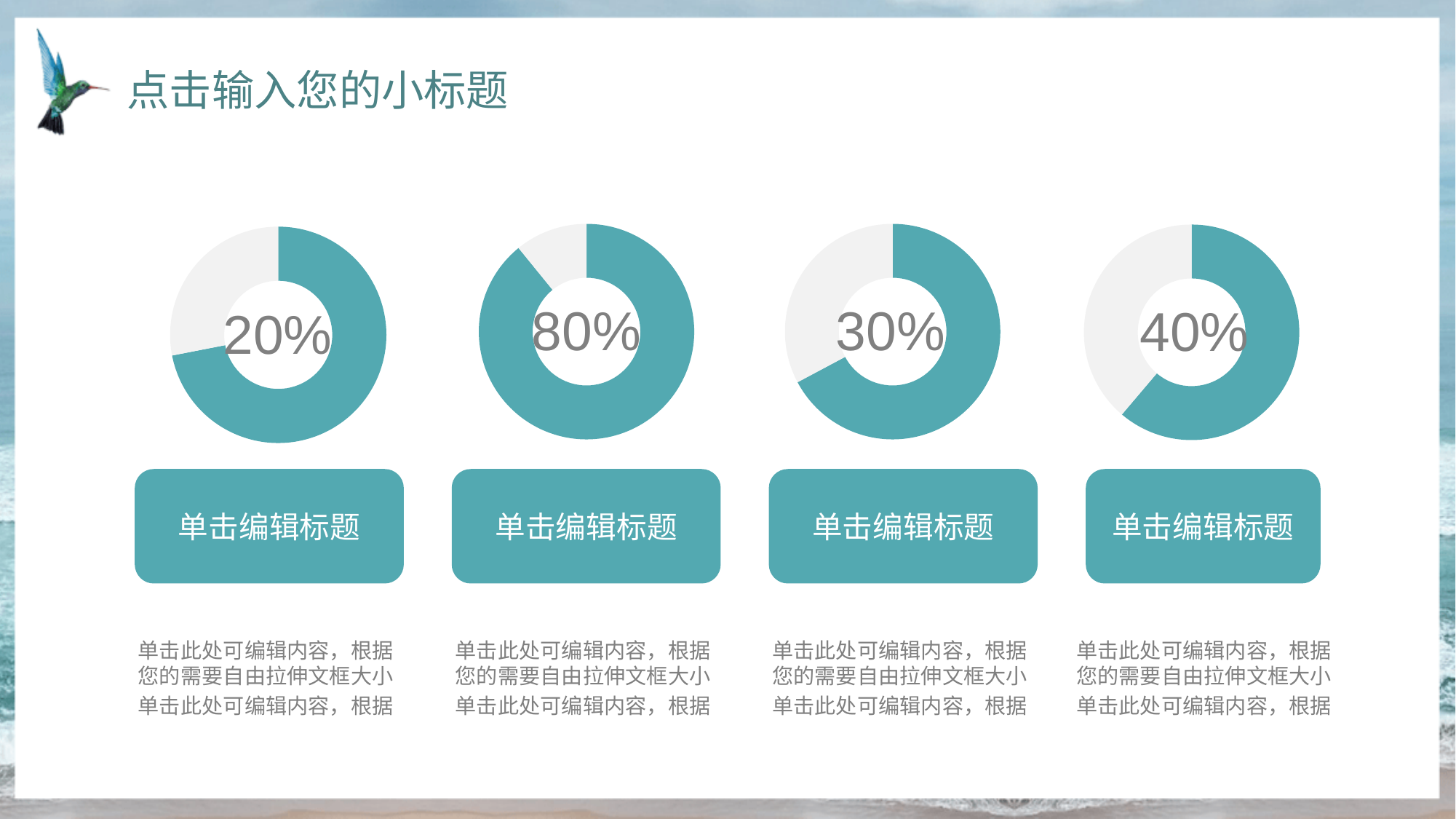

点击输入您的小标题

### Chart

| Category | Sales |
|---|---|
| 1st Qtr | 8.2 |
| 2nd Qtr | 1.0 |

### Chart

| Category | Sales |
|---|---|
| 1st Qtr | 8.2 |
| 2nd Qtr | 4.0 |

### Chart

| Category | Sales |
|---|---|
| 1st Qtr | 8.2 |
| 2nd Qtr | 3.2 |

### Chart

| Category | Sales |
|---|---|
| 1st Qtr | 8.2 |
| 2nd Qtr | 5.2 |
80%
30%
20%
40%
单击编辑标题
单击编辑标题
单击编辑标题
单击编辑标题
单击此处可编辑内容，根据您的需要自由拉伸文框大小
单击此处可编辑内容，根据
单击此处可编辑内容，根据您的需要自由拉伸文框大小
单击此处可编辑内容，根据
单击此处可编辑内容，根据您的需要自由拉伸文框大小
单击此处可编辑内容，根据
单击此处可编辑内容，根据您的需要自由拉伸文框大小
单击此处可编辑内容，根据